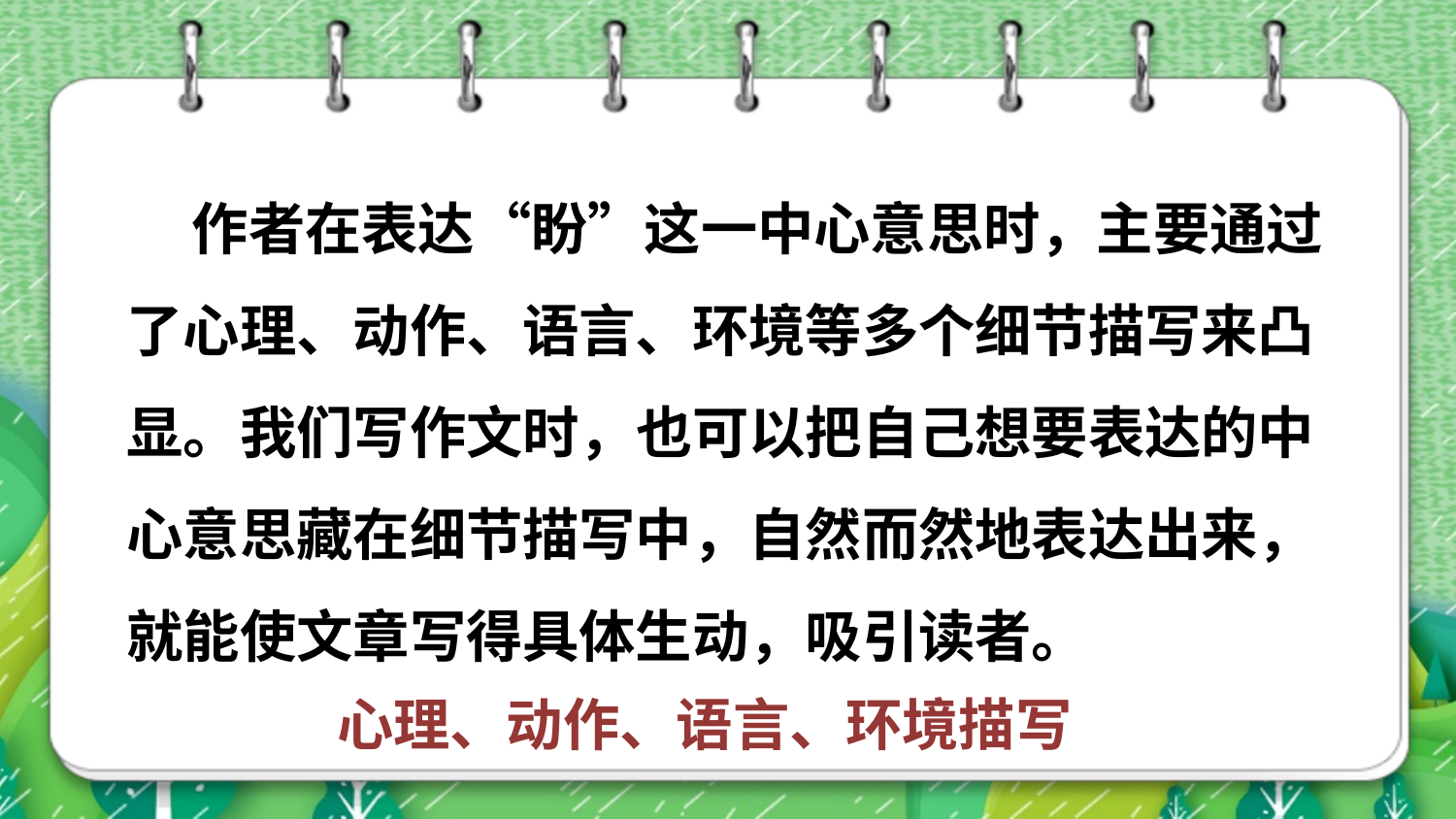

作者在表达“盼”这一中心意思时，主要通过了心理、动作、语言、环境等多个细节描写来凸显。我们写作文时，也可以把自己想要表达的中心意思藏在细节描写中，自然而然地表达出来，就能使文章写得具体生动，吸引读者。
心理、动作、语言、环境描写